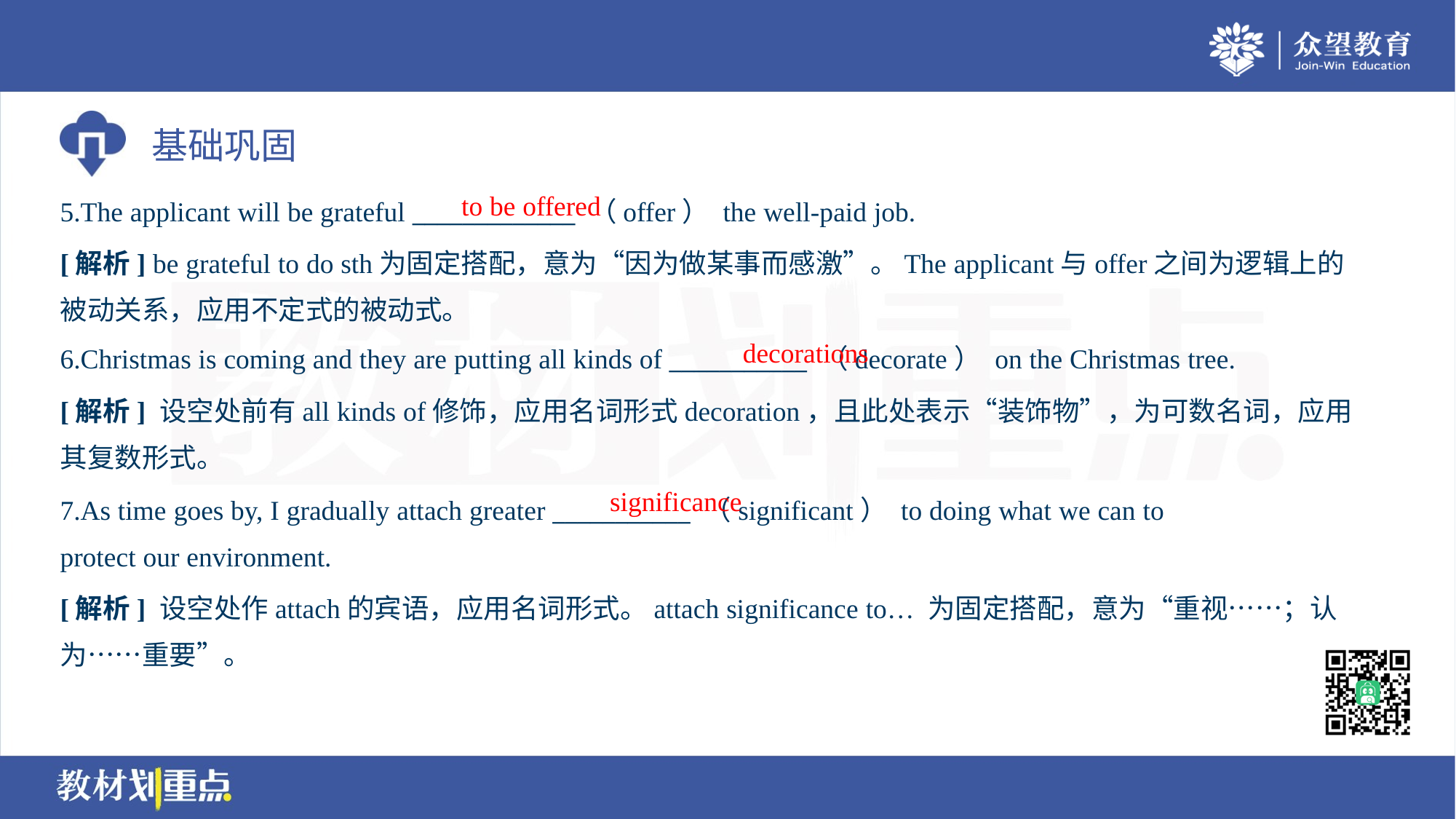

to be offered
5.The applicant will be grateful _____________ （offer） the well-paid job.
[解析] be grateful to do sth为固定搭配，意为“因为做某事而感激”。The applicant与offer之间为逻辑上的
被动关系，应用不定式的被动式。
decorations
6.Christmas is coming and they are putting all kinds of ___________ （decorate） on the Christmas tree.
[解析] 设空处前有all kinds of修饰，应用名词形式decoration，且此处表示“装饰物”，为可数名词，应用
其复数形式。
significance
7.As time goes by, I gradually attach greater ___________ （significant） to doing what we can to
protect our environment.
[解析] 设空处作attach的宾语，应用名词形式。attach significance to… 为固定搭配，意为“重视……；认
为……重要”。